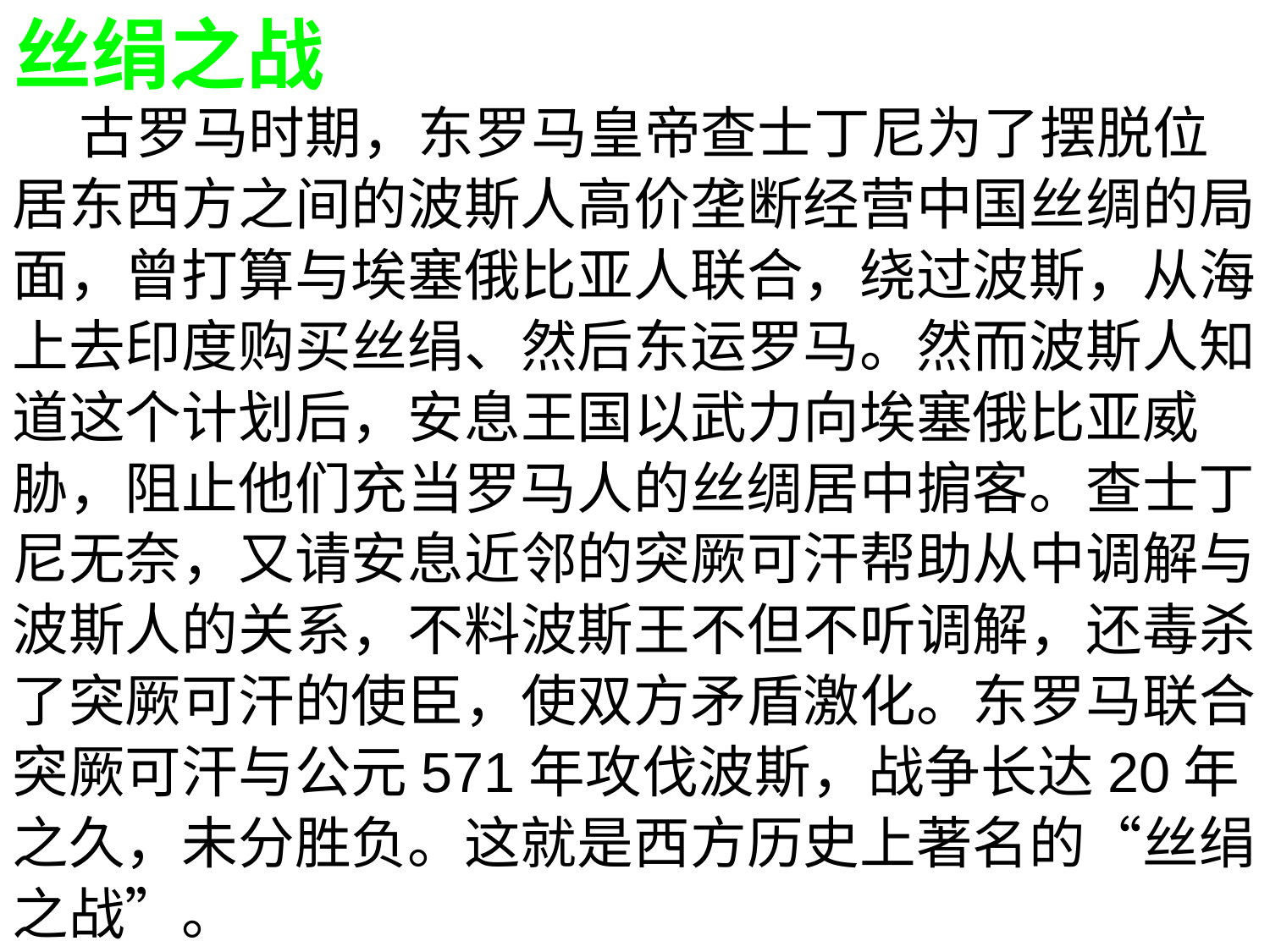

丝绢之战
     古罗马时期，东罗马皇帝查士丁尼为了摆脱位居东西方之间的波斯人高价垄断经营中国丝绸的局面，曾打算与埃塞俄比亚人联合，绕过波斯，从海上去印度购买丝绢、然后东运罗马。然而波斯人知道这个计划后，安息王国以武力向埃塞俄比亚威胁，阻止他们充当罗马人的丝绸居中掮客。查士丁尼无奈，又请安息近邻的突厥可汗帮助从中调解与波斯人的关系，不料波斯王不但不听调解，还毒杀了突厥可汗的使臣，使双方矛盾激化。东罗马联合突厥可汗与公元571年攻伐波斯，战争长达20年之久，未分胜负。这就是西方历史上著名的“丝绢之战”。